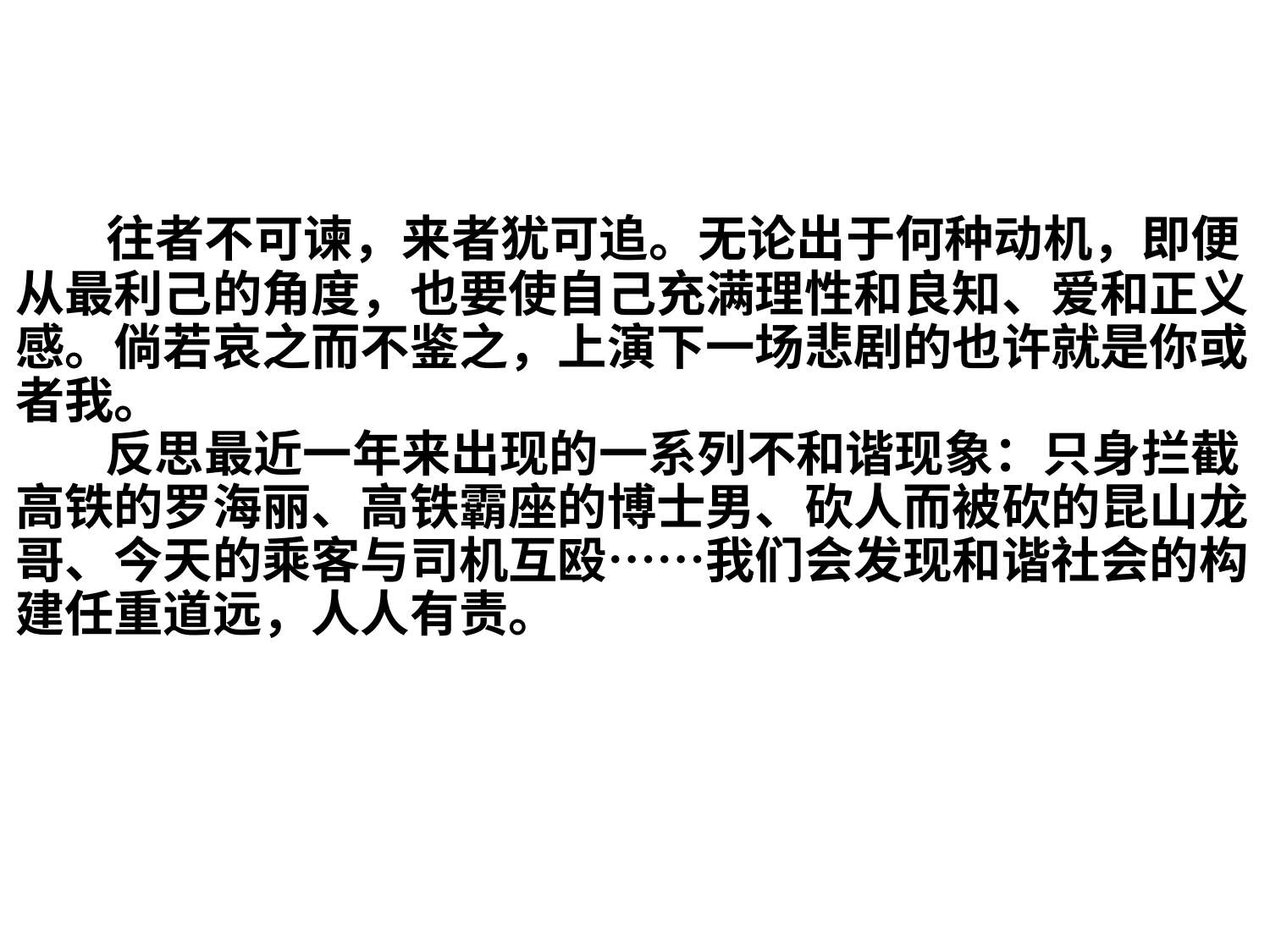

往者不可谏，来者犹可追。无论出于何种动机，即便从最利己的角度，也要使自己充满理性和良知、爱和正义感。倘若哀之而不鉴之，上演下一场悲剧的也许就是你或者我。
       反思最近一年来出现的一系列不和谐现象：只身拦截高铁的罗海丽、高铁霸座的博士男、砍人而被砍的昆山龙哥、今天的乘客与司机互殴……我们会发现和谐社会的构建任重道远，人人有责。